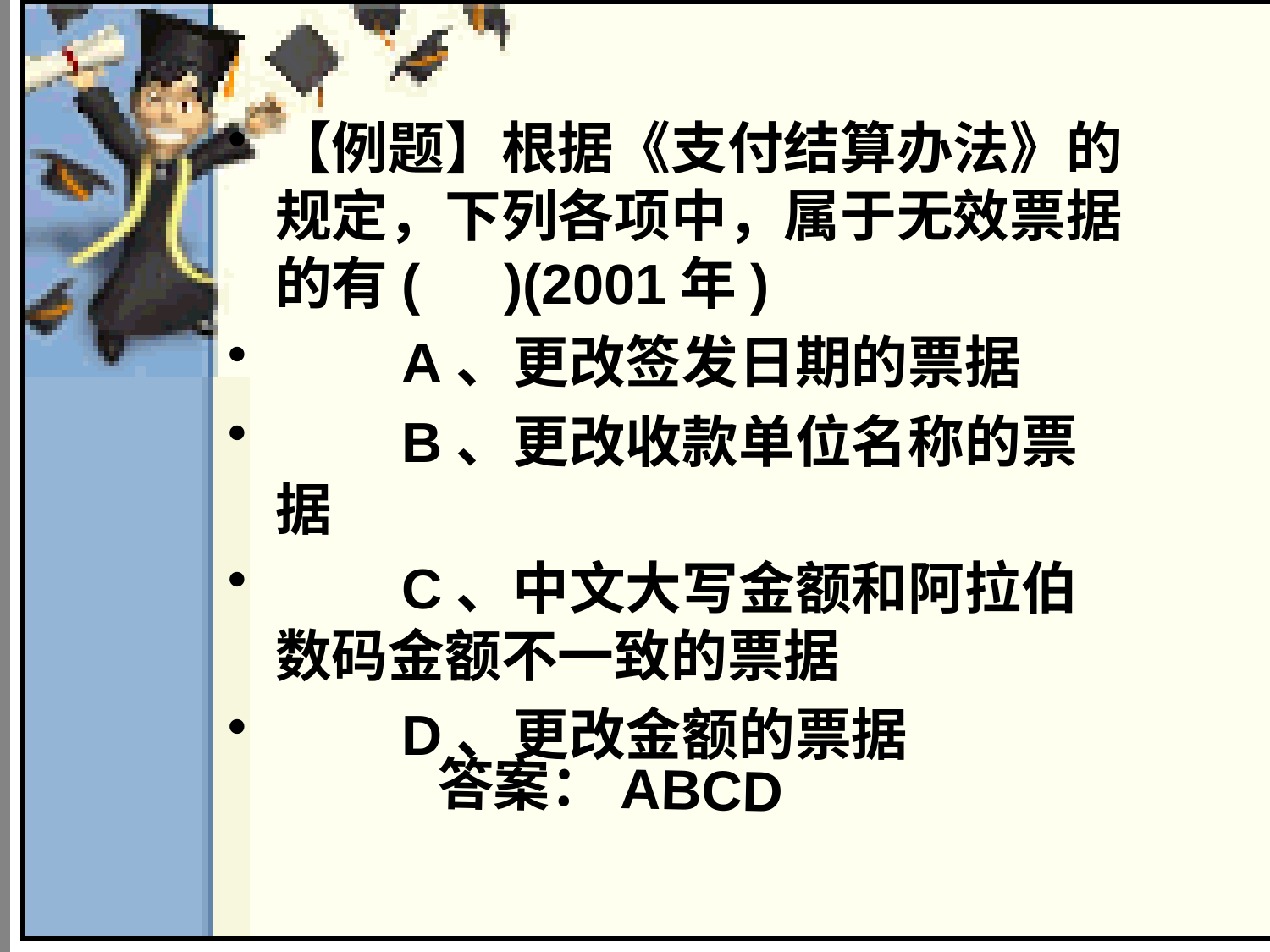

【例题】根据《支付结算办法》的规定，下列各项中，属于无效票据的有(　)(2001年)
　　A、更改签发日期的票据
　　B、更改收款单位名称的票据
　　C、中文大写金额和阿拉伯数码金额不一致的票据
　　D、更改金额的票据
答案：ABCD